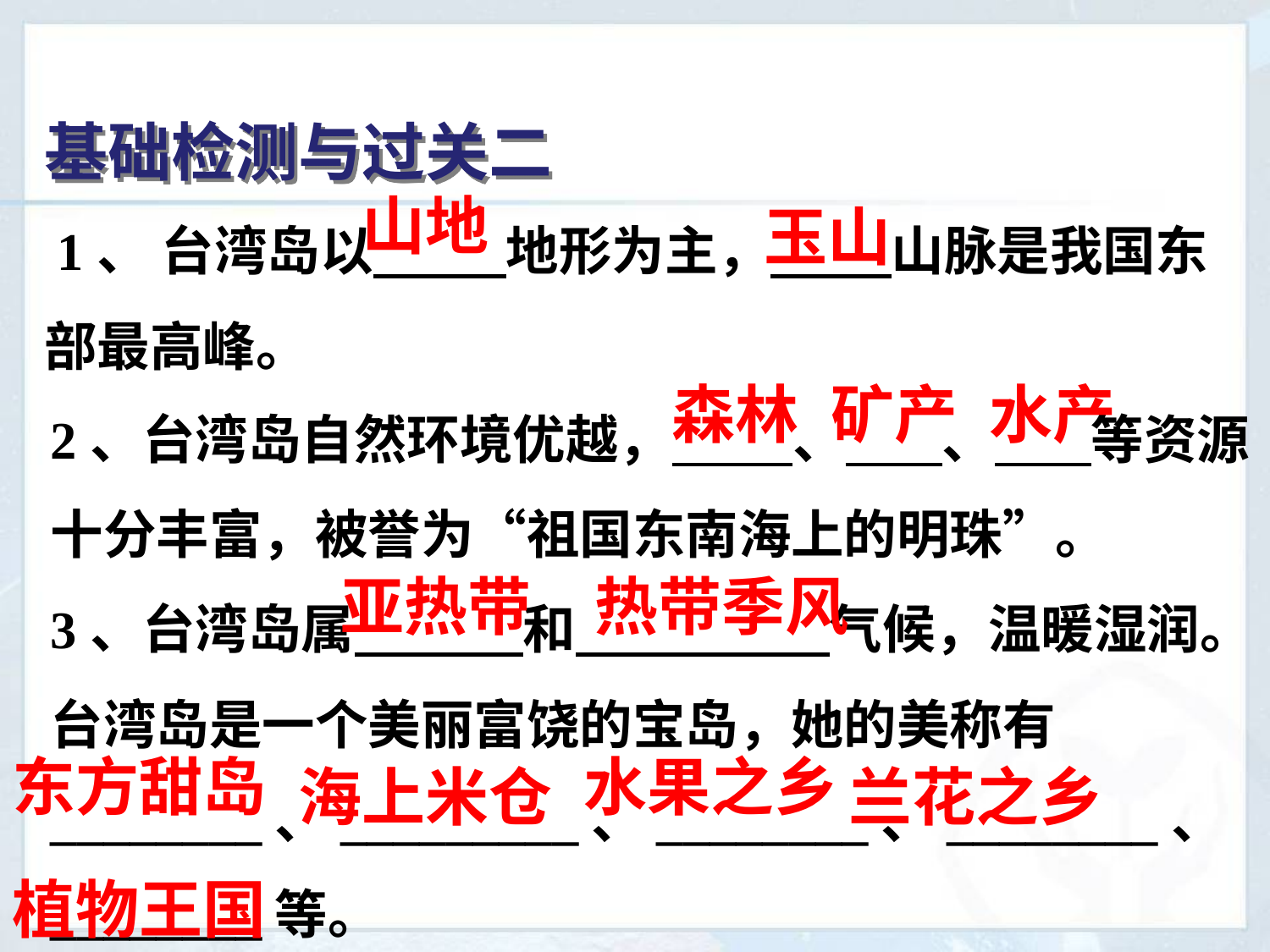

基础检测与过关二
 1、 台湾岛以           地形为主，          山脉是我国东部最高峰。
山地
玉山
2、台湾岛自然环境优越，          、        、        等资源十分丰富，被誉为“祖国东南海上的明珠”。
3、台湾岛属              和                     气候，温暖湿润。台湾岛是一个美丽富饶的宝岛，她的美称有________、_________、________、________、________等。
森林
矿产
水产
亚热带
热带季风
东方甜岛
水果之乡
海上米仓
兰花之乡
植物王国